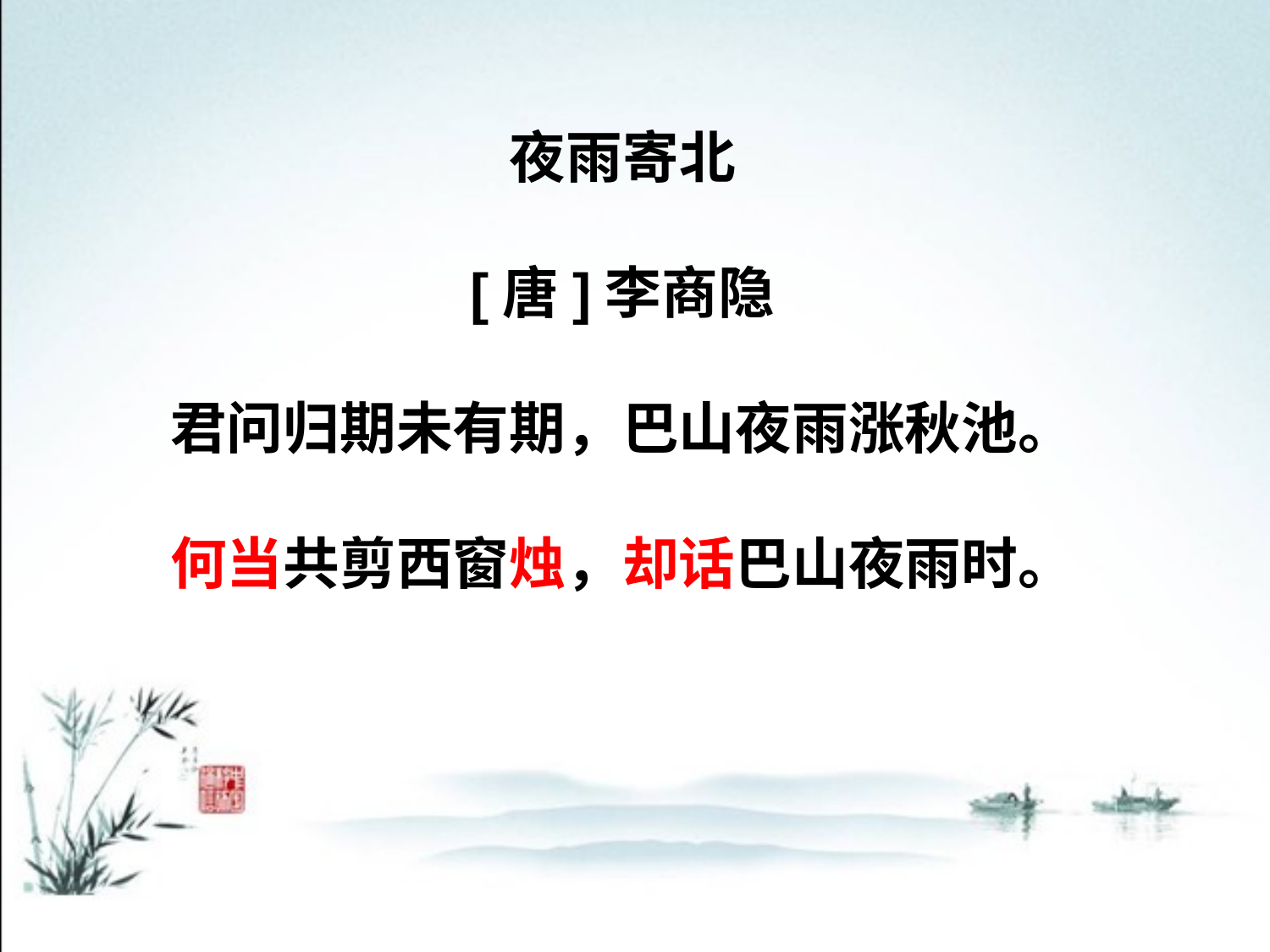

夜雨寄北
[唐]李商隐
君问归期未有期，巴山夜雨涨秋池。
何当共剪西窗烛，却话巴山夜雨时。